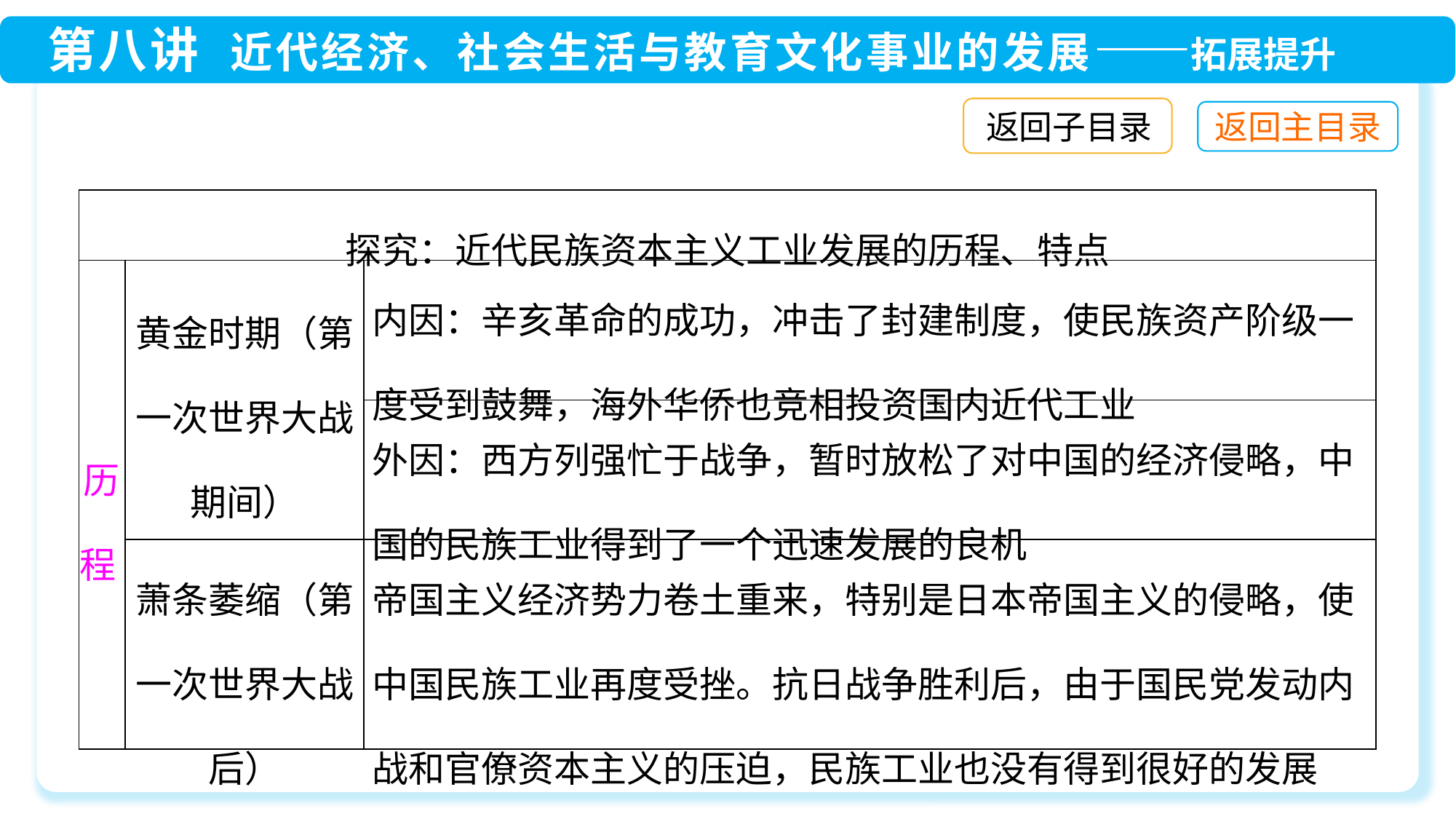

返回子目录
| 探究：近代民族资本主义工业发展的历程、特点 |  |  |
| --- | --- | --- |
| 历程 | 黄金时期（第一次世界大战期间） | 内因：辛亥革命的成功，冲击了封建制度，使民族资产阶级一度受到鼓舞，海外华侨也竞相投资国内近代工业 |
|  |  | 外因：西方列强忙于战争，暂时放松了对中国的经济侵略，中国的民族工业得到了一个迅速发展的良机 |
|  | 萧条萎缩（第一次世界大战后） | 帝国主义经济势力卷土重来，特别是日本帝国主义的侵略，使中国民族工业再度受挫。抗日战争胜利后，由于国民党发动内战和官僚资本主义的压迫，民族工业也没有得到很好的发展 |